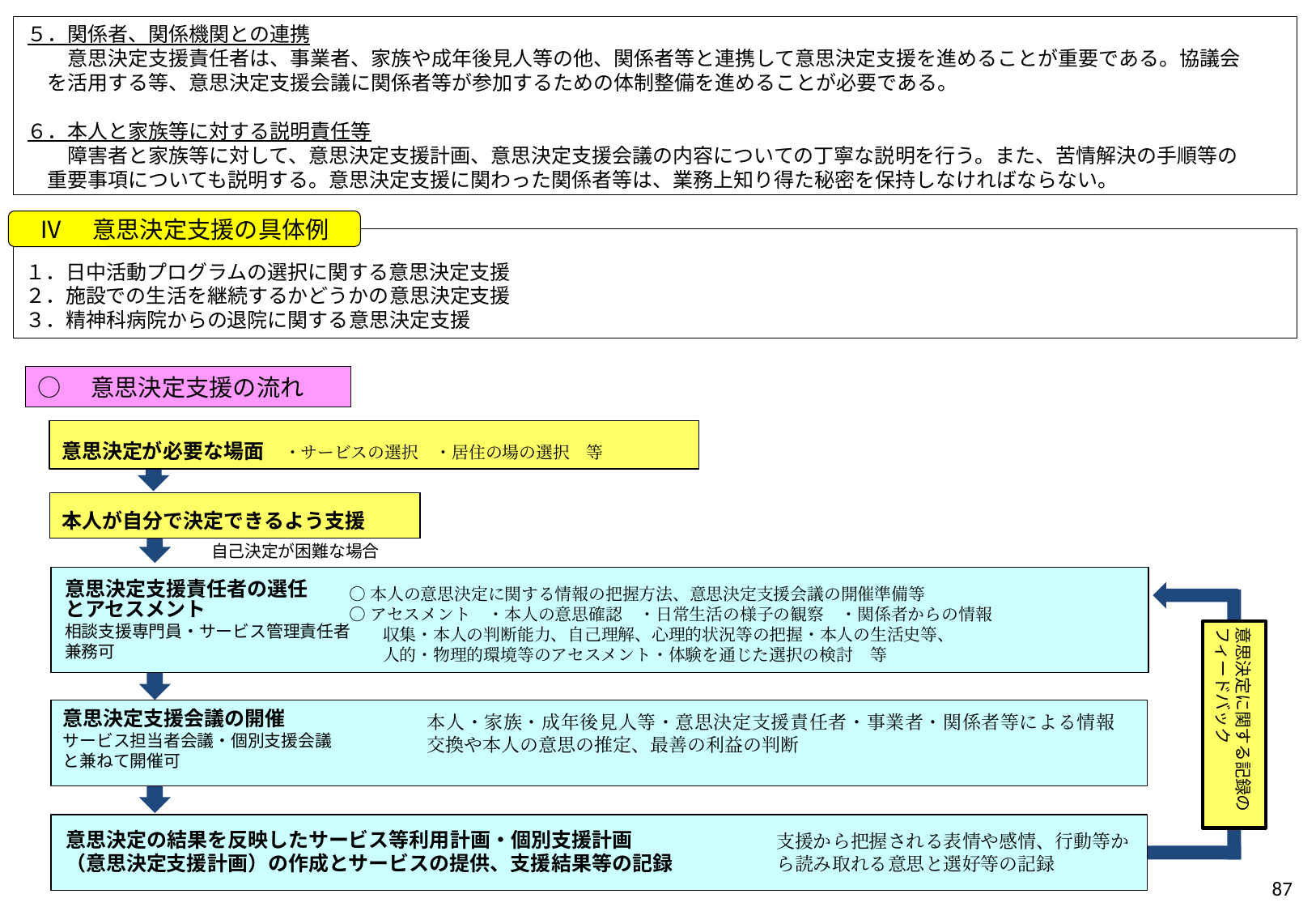

５．関係者、関係機関との連携
　　意思決定支援責任者は、事業者、家族や成年後見人等の他、関係者等と連携して意思決定支援を進めることが重要である。協議会
　を活用する等、意思決定支援会議に関係者等が参加するための体制整備を進めることが必要である。

６．本人と家族等に対する説明責任等
　　障害者と家族等に対して、意思決定支援計画、意思決定支援会議の内容についての丁寧な説明を行う。また、苦情解決の手順等の
　重要事項についても説明する。意思決定支援に関わった関係者等は、業務上知り得た秘密を保持しなければならない。

Ⅳ　意思決定支援の具体例

１．日中活動プログラムの選択に関する意思決定支援
２．施設での生活を継続するかどうかの意思決定支援
３．精神科病院からの退院に関する意思決定支援
○　意思決定支援の流れ
意思決定が必要な場面　・サービスの選択　・居住の場の選択　等

本人が自分で決定できるよう支援

自己決定が困難な場合
　　　　　　　　　　　　　　　　○ 本人の意思決定に関する情報の把握方法、意思決定支援会議の開催準備等
　　　　　　　　　　　　　　　　○ アセスメント　・本人の意思確認　・日常生活の様子の観察　・関係者からの情報
　　　　　　　　　　　　　　　　　　収集・本人の判断能力、自己理解、心理的状況等の把握・本人の生活史等、
　　　　　　　　　　　　　　　　　　人的・物理的環境等のアセスメント・体験を通じた選択の検討　等
意思決定支援責任者の選任
とアセスメント
相談支援専門員・サービス管理責任者
兼務可

意思決定に関する記録の
フィードバック

意思決定支援会議の開催
サービス担当者会議・個別支援会議
と兼ねて開催可

本人・家族・成年後見人等・意思決定支援責任者・事業者・関係者等による情報交換や本人の意思の推定、最善の利益の判断

意思決定の結果を反映したサービス等利用計画・個別支援計画
（意思決定支援計画）の作成とサービスの提供、支援結果等の記録

支援から把握される表情や感情、行動等から読み取れる意思と選好等の記録

87